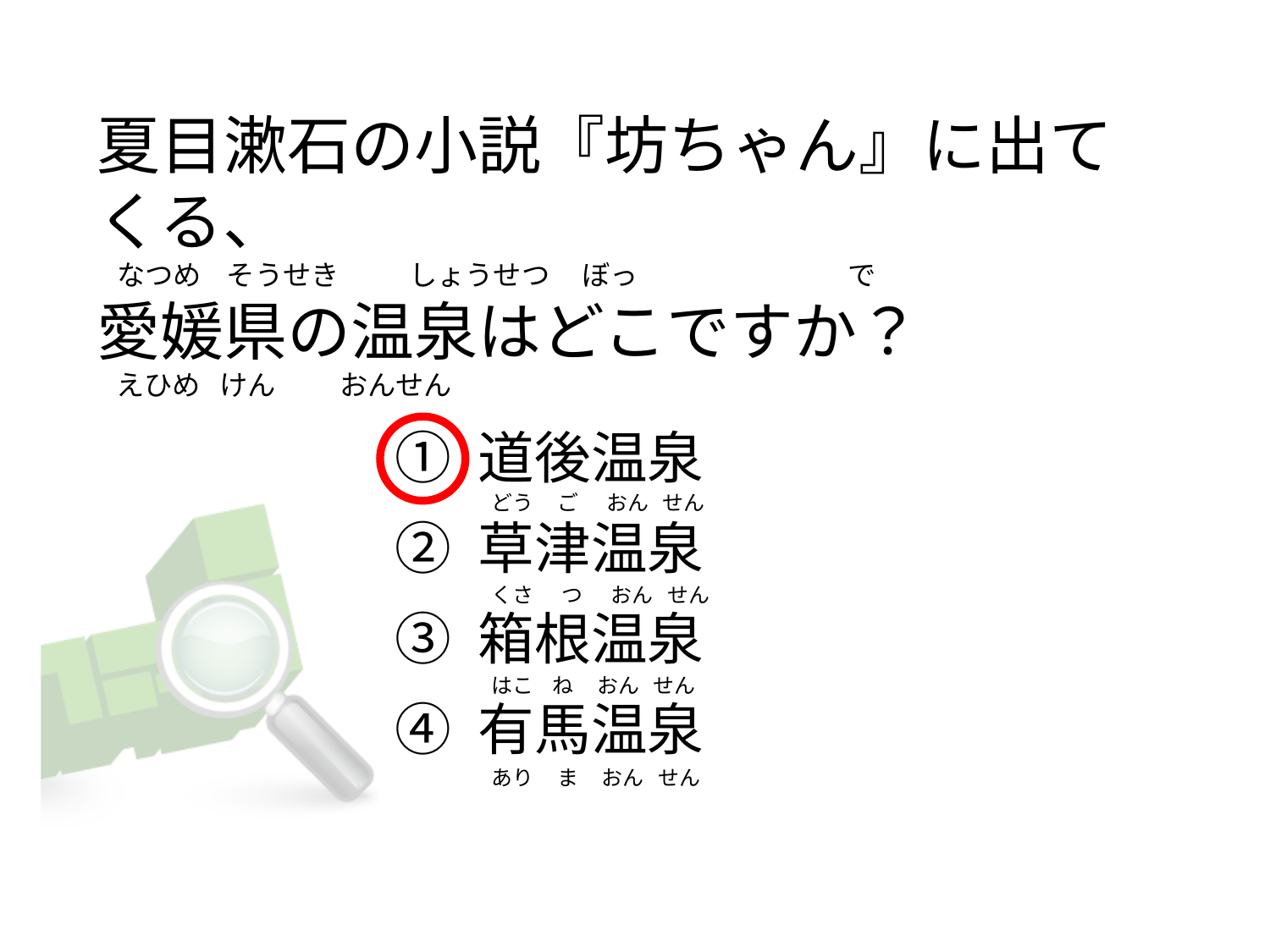

夏目漱石の小説『坊ちゃん』に出てくる、
  なつめ    そうせき           しょうせつ     ぼっ                                 で
愛媛県の温泉はどこですか？
   えひめ   けん          おんせん
① 道後温泉
② 草津温泉
③ 箱根温泉
④ 有馬温泉

   どう     ご      おん   せん
   くさ      つ      おん   せん
   はこ    ね     おん   せん
   あり     ま     おん   せん